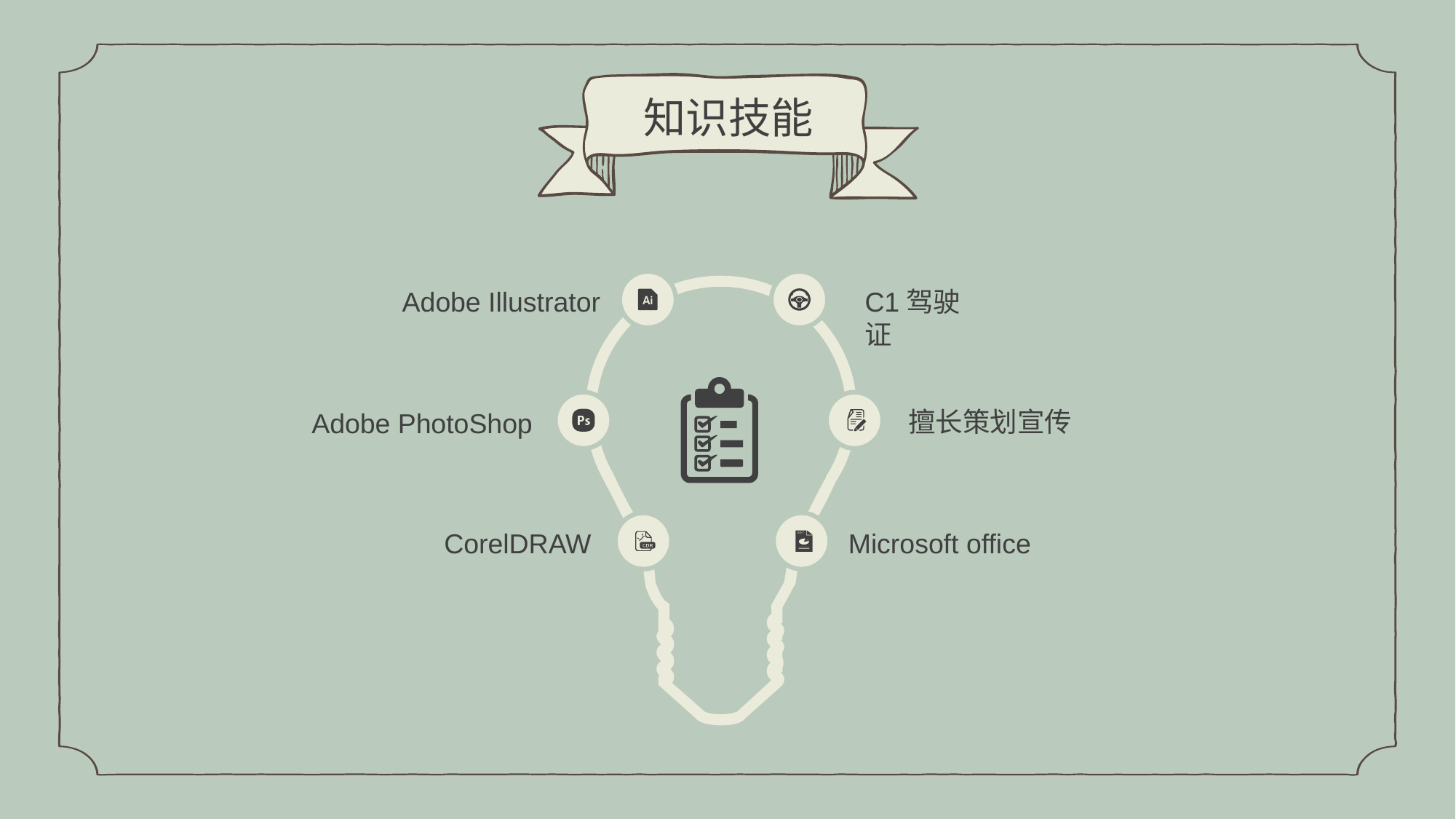

知识技能

Adobe Illustrator
C1驾驶证

擅长策划宣传
Adobe PhotoShop

CorelDRAW
Microsoft office